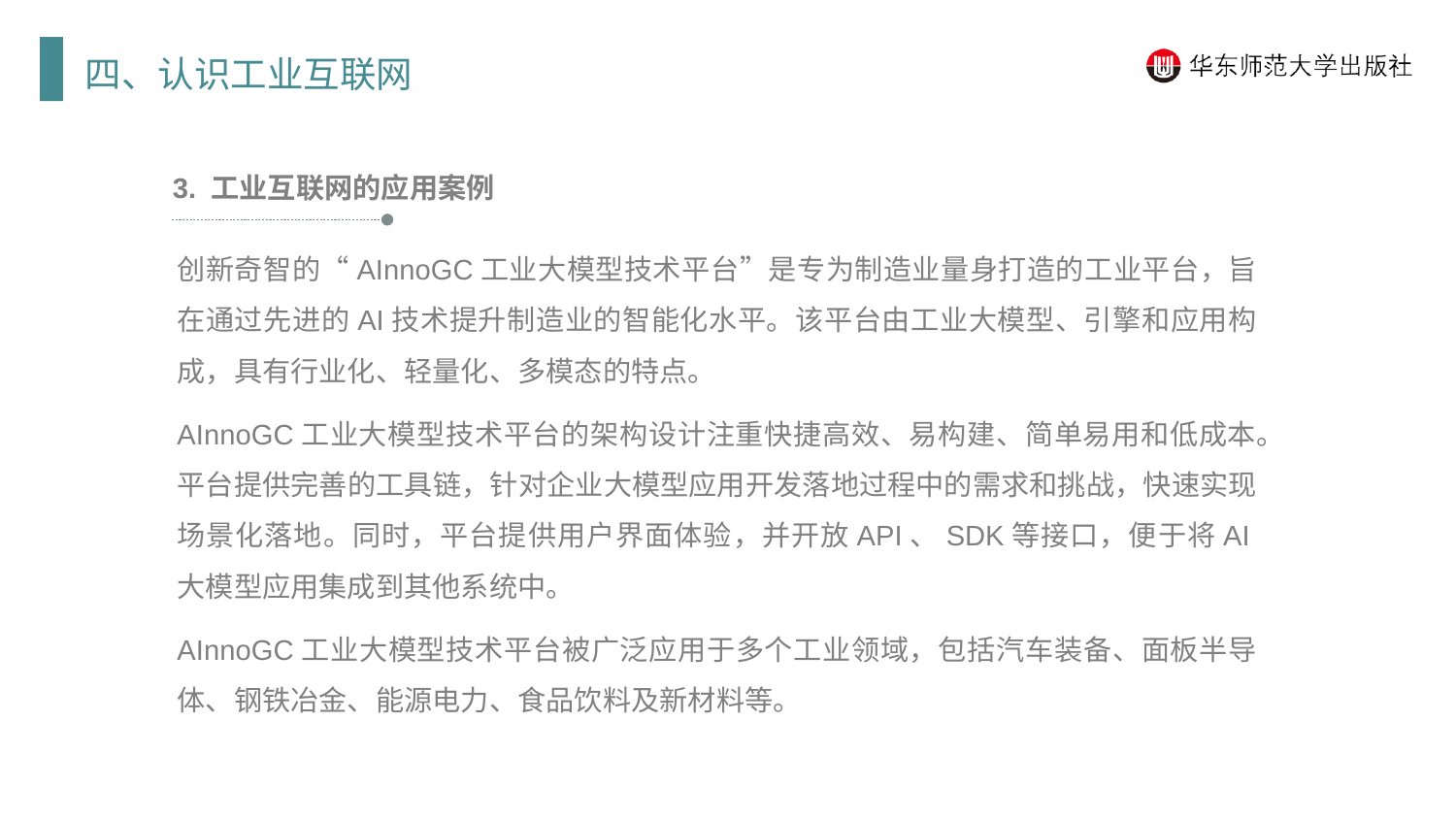

四、认识工业互联网
3. 工业互联网的应用案例
创新奇智的“AInnoGC工业大模型技术平台”是专为制造业量身打造的工业平台，旨在通过先进的AI技术提升制造业的智能化水平。该平台由工业大模型、引擎和应用构成，具有行业化、轻量化、多模态的特点。
AInnoGC工业大模型技术平台的架构设计注重快捷高效、易构建、简单易用和低成本。平台提供完善的工具链，针对企业大模型应用开发落地过程中的需求和挑战，快速实现场景化落地。同时，平台提供用户界面体验，并开放API、SDK等接口，便于将AI大模型应用集成到其他系统中。
AInnoGC工业大模型技术平台被广泛应用于多个工业领域，包括汽车装备、面板半导体、钢铁冶金、能源电力、食品饮料及新材料等。